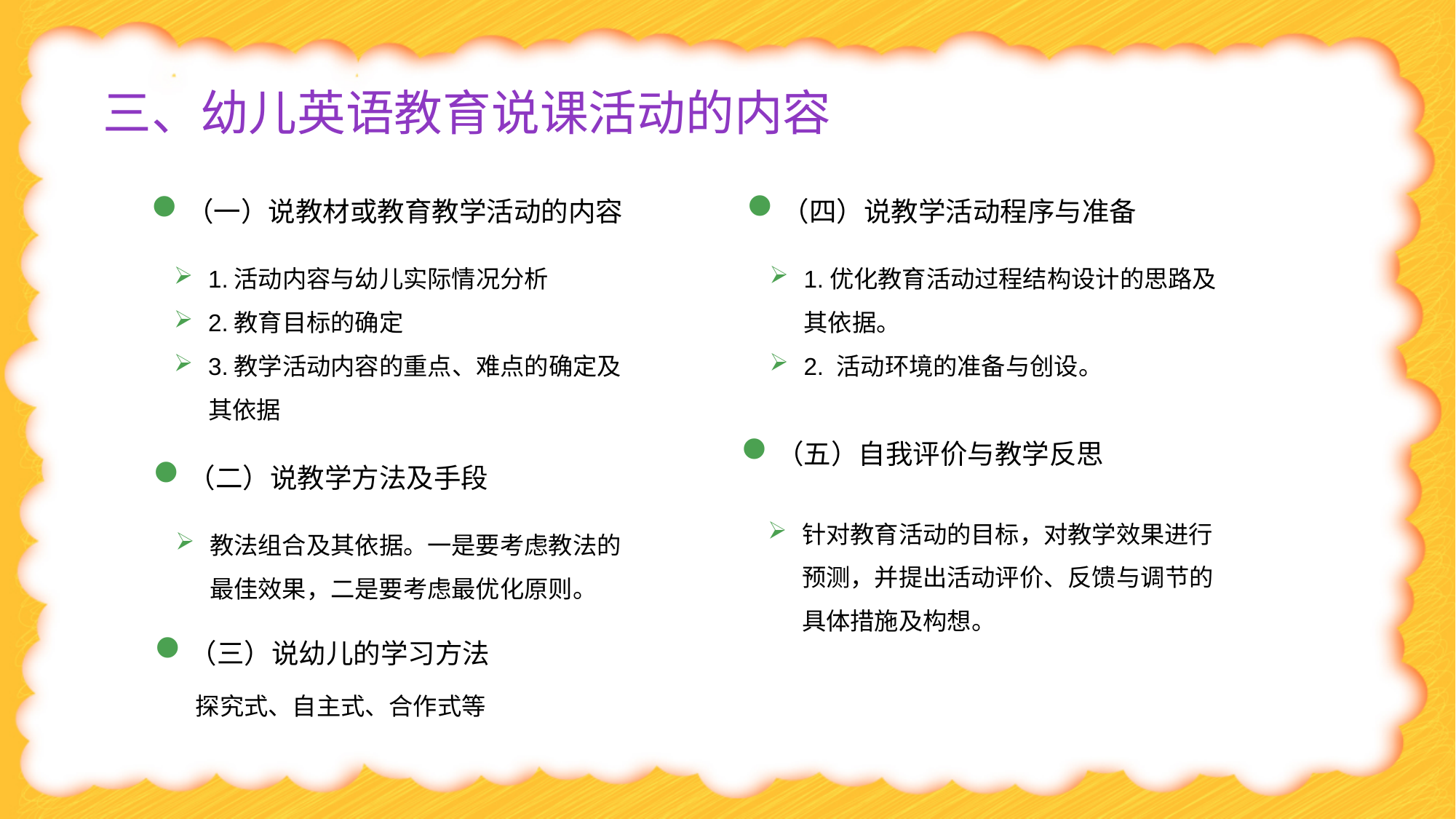

# 三、幼儿英语教育说课活动的内容
（四）说教学活动程序与准备
1.优化教育活动过程结构设计的思路及其依据。
2. 活动环境的准备与创设。
（一）说教材或教育教学活动的内容
1.活动内容与幼儿实际情况分析
2.教育目标的确定
3.教学活动内容的重点、难点的确定及其依据
（五）自我评价与教学反思
针对教育活动的目标，对教学效果进行预测，并提出活动评价、反馈与调节的具体措施及构想。
（二）说教学方法及手段
教法组合及其依据。一是要考虑教法的最佳效果，二是要考虑最优化原则。
（三）说幼儿的学习方法
探究式、自主式、合作式等